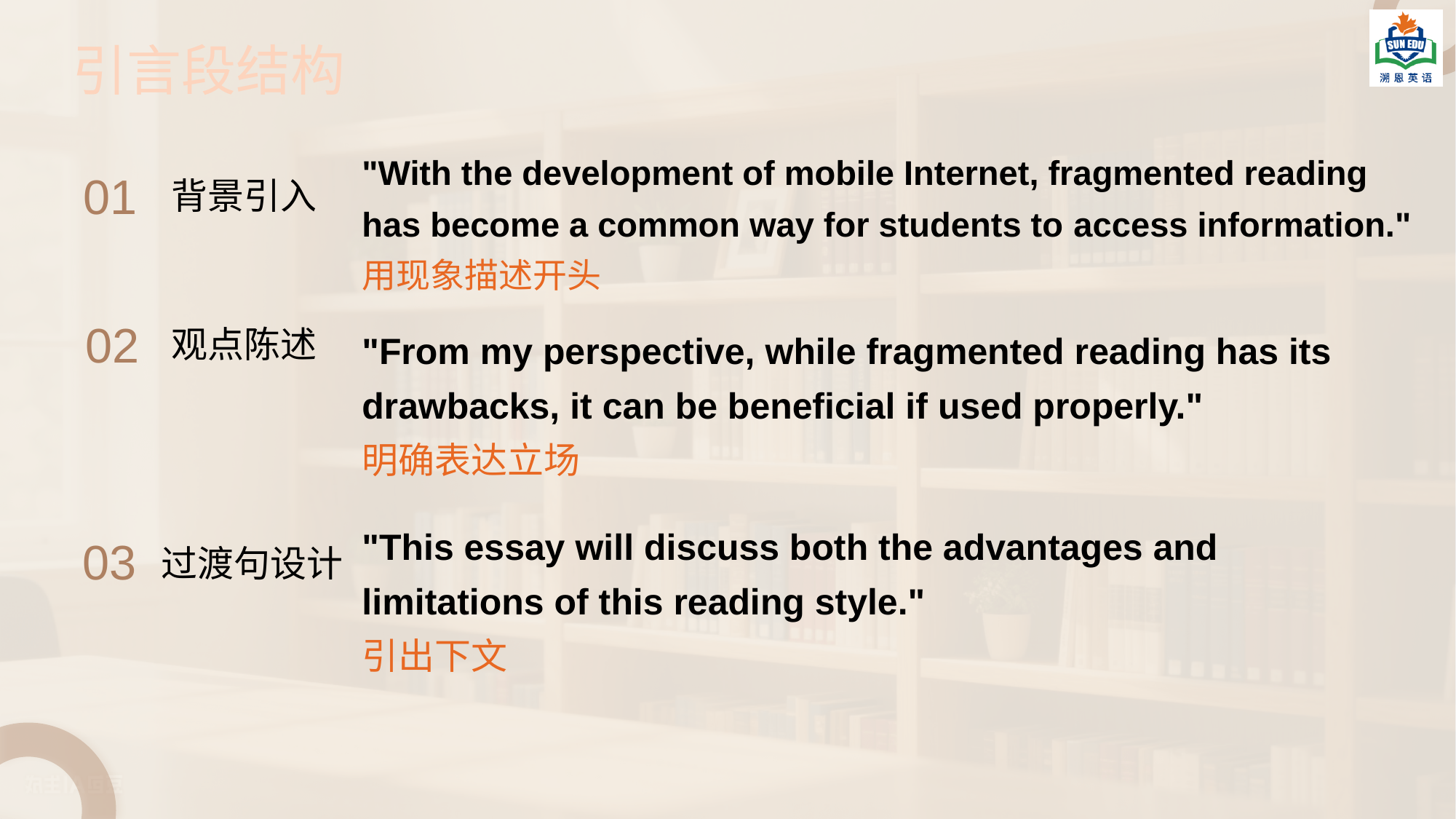

引言段结构
"With the development of mobile Internet, fragmented reading has become a common way for students to access information."
用现象描述开头
01
背景引入
02
观点陈述
"From my perspective, while fragmented reading has its drawbacks, it can be beneficial if used properly."
明确表达立场
03
"This essay will discuss both the advantages and limitations of this reading style."
引出下文
过渡句设计